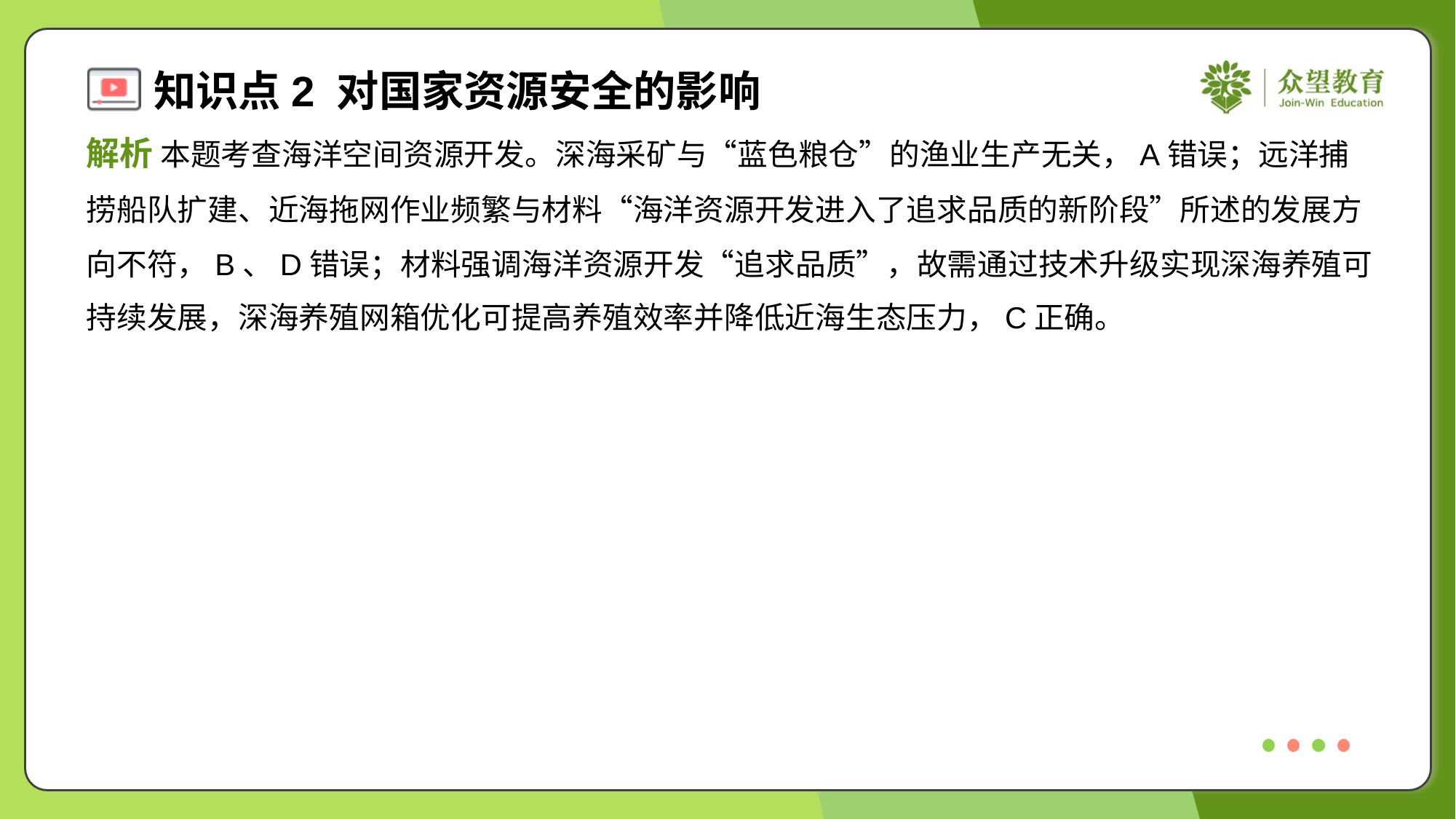

解析 本题考查海洋空间资源开发。深海采矿与“蓝色粮仓”的渔业生产无关，A错误；远洋捕
捞船队扩建、近海拖网作业频繁与材料“海洋资源开发进入了追求品质的新阶段”所述的发展方
向不符，B、D错误；材料强调海洋资源开发“追求品质”，故需通过技术升级实现深海养殖可
持续发展，深海养殖网箱优化可提高养殖效率并降低近海生态压力，C正确。